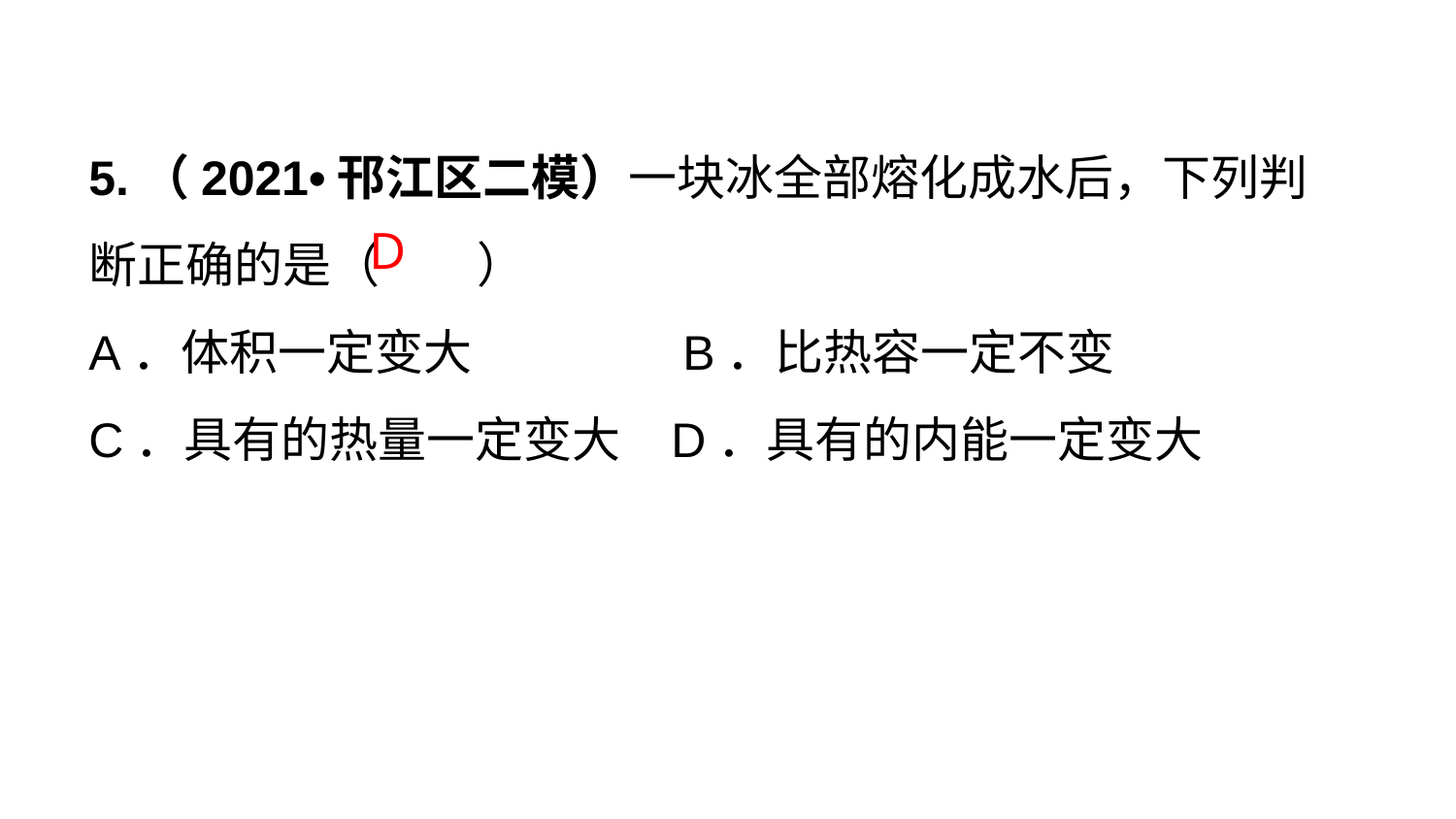

5.（2021•邗江区二模）一块冰全部熔化成水后，下列判断正确的是（　　）
A．体积一定变大	　　　B．比热容一定不变
C．具有的热量一定变大	D．具有的内能一定变大
Ｄ